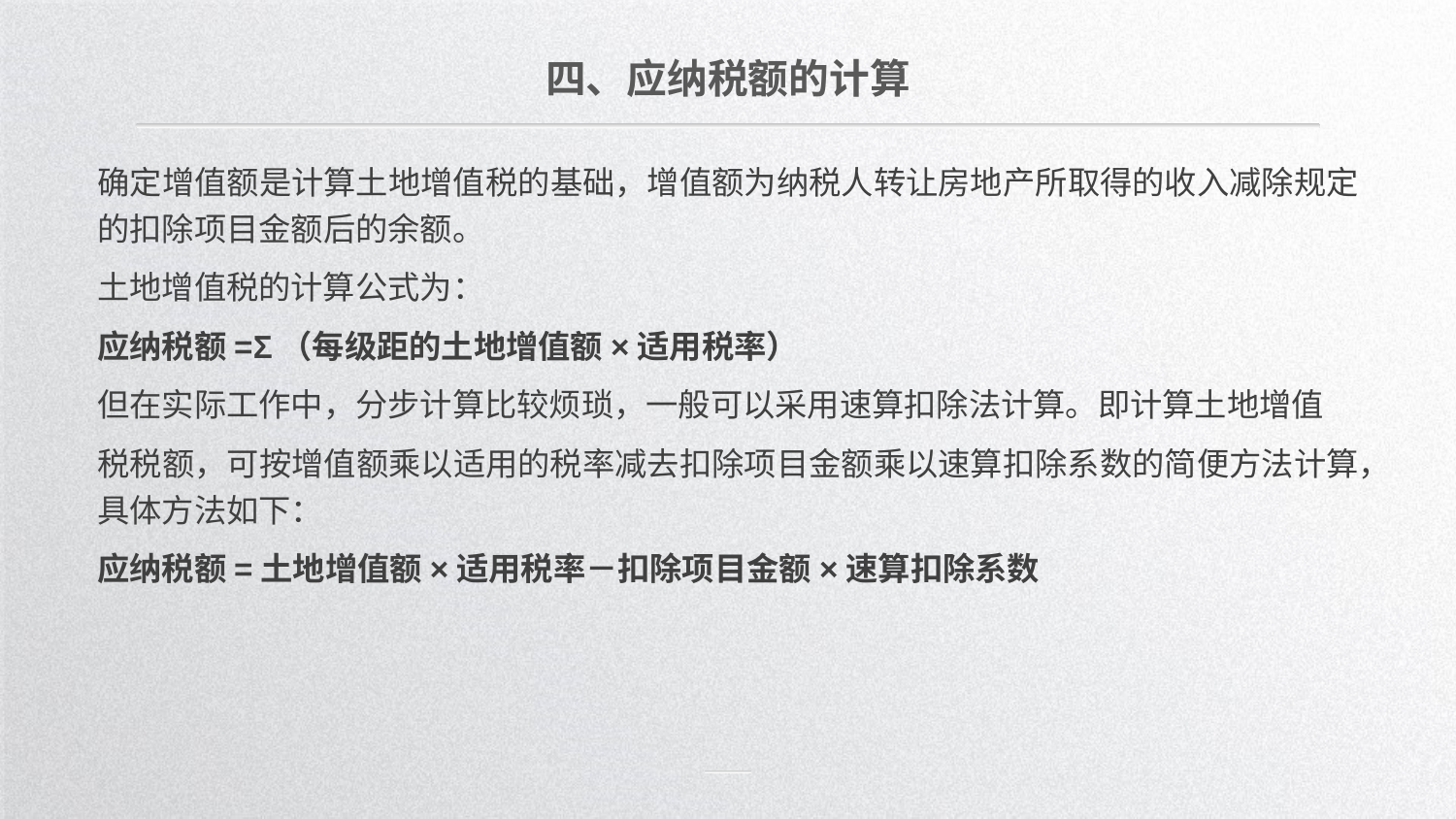

四、应纳税额的计算
确定增值额是计算土地增值税的基础，增值额为纳税人转让房地产所取得的收入减除规定的扣除项目金额后的余额。
土地增值税的计算公式为：
应纳税额=Σ（每级距的土地增值额×适用税率）
但在实际工作中，分步计算比较烦琐，一般可以采用速算扣除法计算。即计算土地增值
税税额，可按增值额乘以适用的税率减去扣除项目金额乘以速算扣除系数的简便方法计算，具体方法如下：
应纳税额=土地增值额×适用税率－扣除项目金额×速算扣除系数